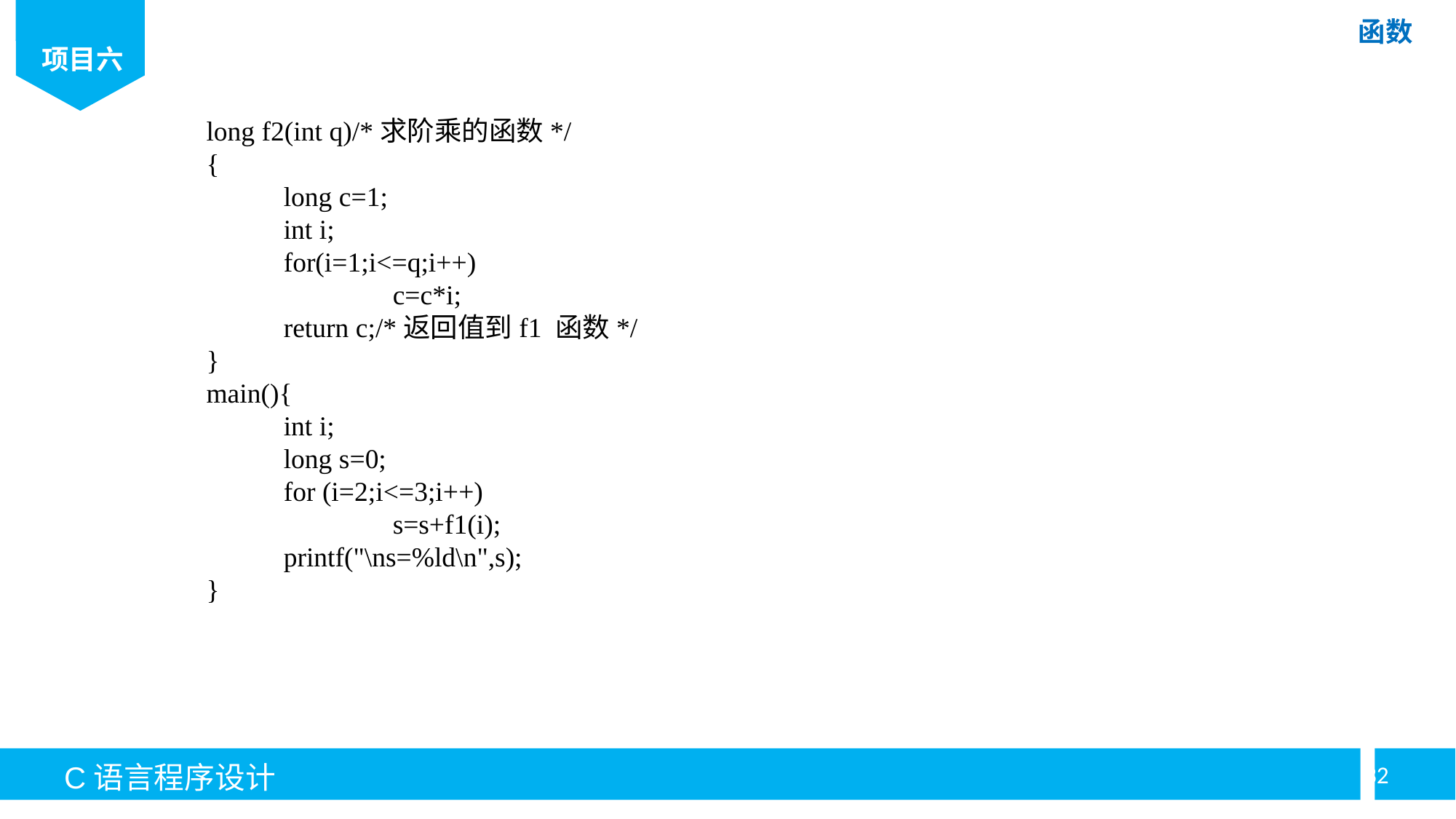

long f2(int q)/*求阶乘的函数*/
{
	long c=1;
	int i;
	for(i=1;i<=q;i++)
		c=c*i;
	return c;/*返回值到f1 函数*/
}
main(){
	int i;
	long s=0;
	for (i=2;i<=3;i++)
		s=s+f1(i);
	printf("\ns=%ld\n",s);
}